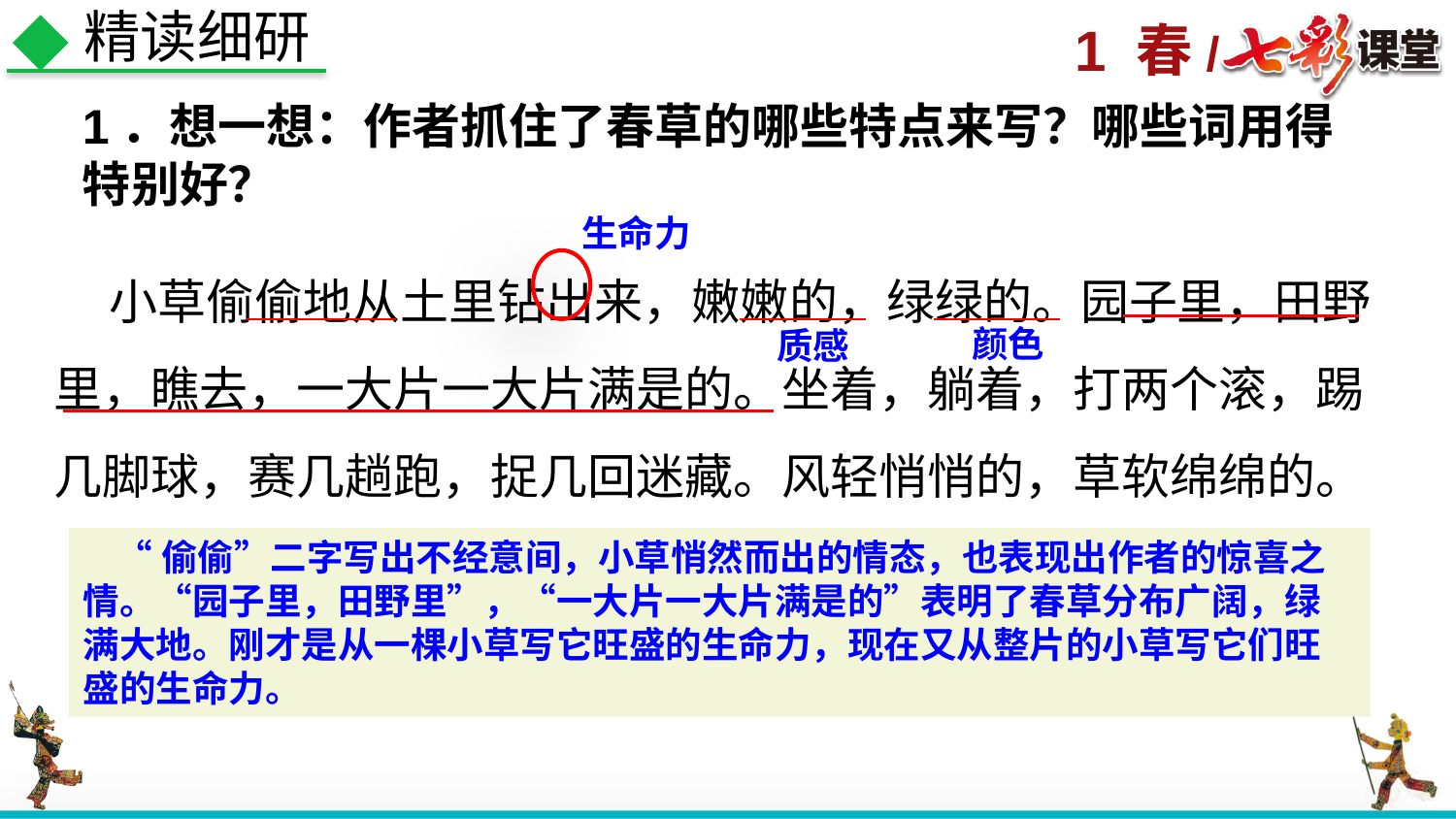

精读细研

1．想一想：作者抓住了春草的哪些特点来写？哪些词用得特别好？
生命力
    小草偷偷地从土里钻出来，嫩嫩的，绿绿的。园子里，田野里，瞧去，一大片一大片满是的。坐着，躺着，打两个滚，踢几脚球，赛几趟跑，捉几回迷藏。风轻悄悄的，草软绵绵的。

颜色
质感
    “偷偷”二字写出不经意间，小草悄然而出的情态，也表现出作者的惊喜之情。“园子里，田野里”，“一大片一大片满是的”表明了春草分布广阔，绿满大地。刚才是从一棵小草写它旺盛的生命力，现在又从整片的小草写它们旺盛的生命力。